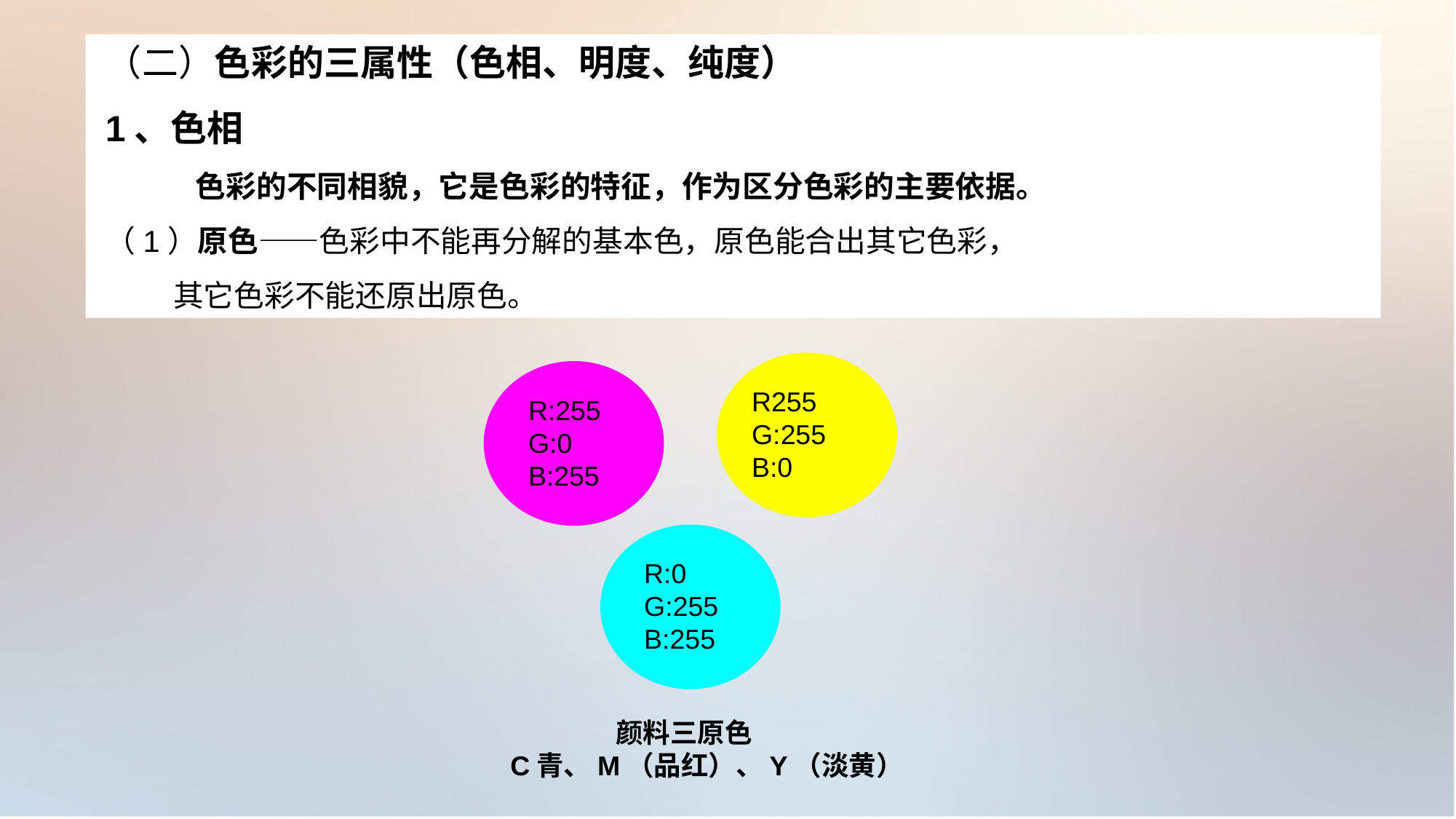

（二）色彩的三属性（色相、明度、纯度）
1、色相
            色彩的不同相貌，它是色彩的特征，作为区分色彩的主要依据。
（1）原色——色彩中不能再分解的基本色，原色能合出其它色彩，
         其它色彩不能还原出原色。

R255
G:255
B:0

R:255
G:0
B:255

R:0
G:255
B:255
                颜料三原色
C青、M（品红）、Y（淡黄）